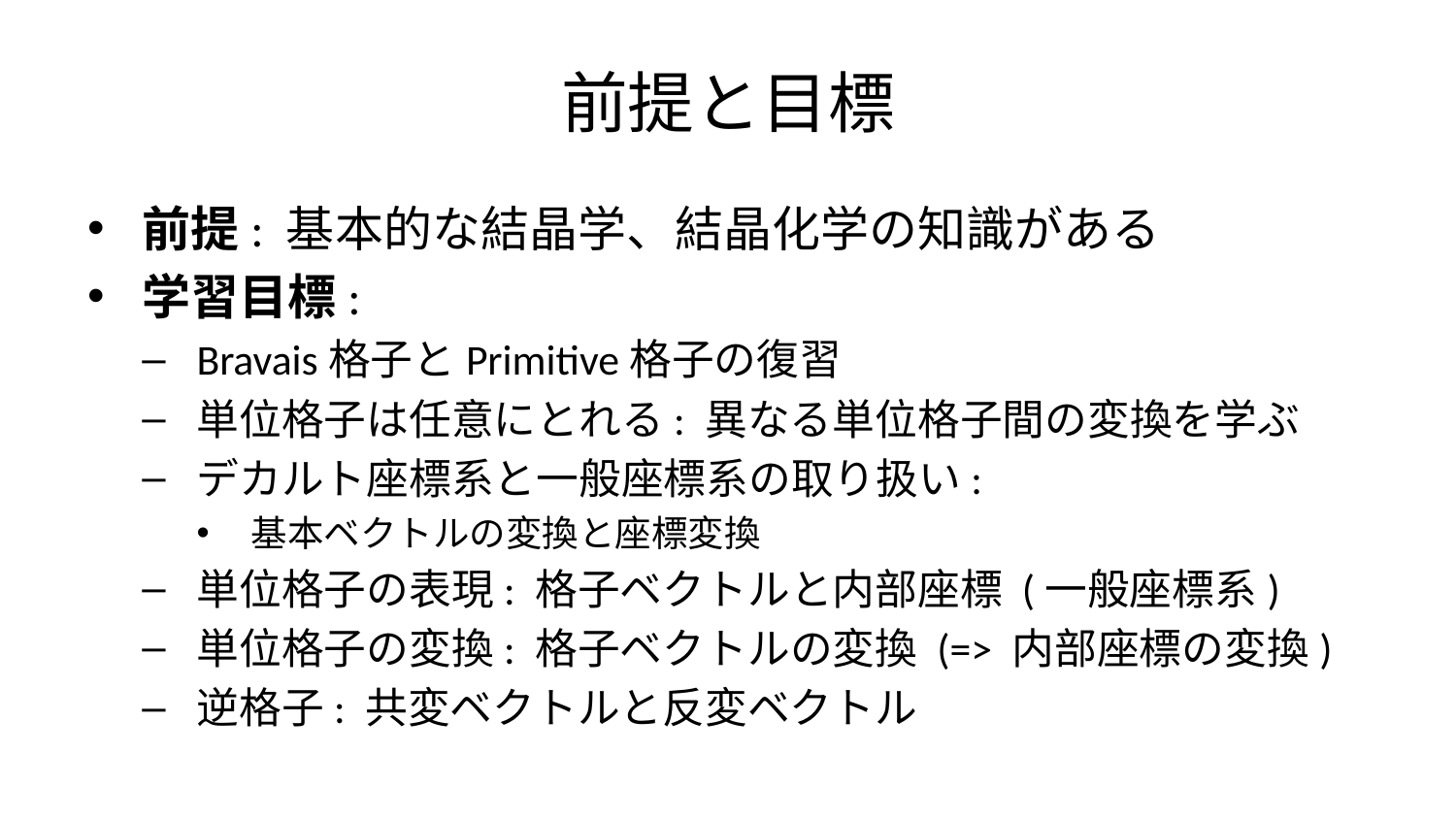

# 前提と目標
前提: 基本的な結晶学、結晶化学の知識がある
学習目標:
Bravais格子とPrimitive格子の復習
単位格子は任意にとれる: 異なる単位格子間の変換を学ぶ
デカルト座標系と一般座標系の取り扱い:
基本ベクトルの変換と座標変換
単位格子の表現: 格子ベクトルと内部座標 (一般座標系)
単位格子の変換: 格子ベクトルの変換 (=> 内部座標の変換)
逆格子: 共変ベクトルと反変ベクトル